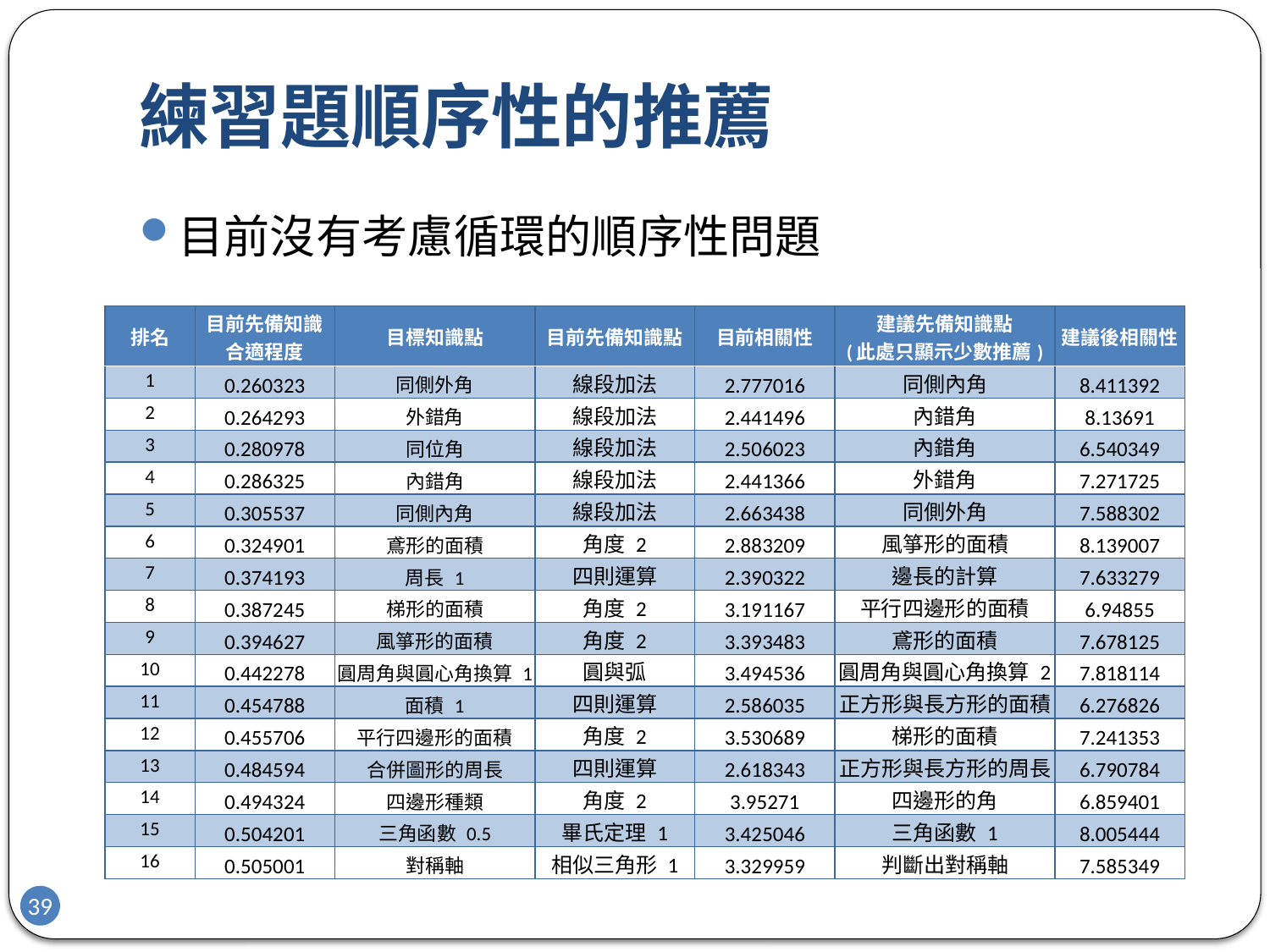

# 練習題順序性的推薦
目前沒有考慮循環的順序性問題
| 排名 | 目前先備知識 合適程度 | 目標知識點 | 目前先備知識點 | 目前相關性 | 建議先備知識點 (此處只顯示少數推薦) | 建議後相關性 |
| --- | --- | --- | --- | --- | --- | --- |
| 1 | 0.260323 | 同側外角 | 線段加法 | 2.777016 | 同側內角 | 8.411392 |
| 2 | 0.264293 | 外錯角 | 線段加法 | 2.441496 | 內錯角 | 8.13691 |
| 3 | 0.280978 | 同位角 | 線段加法 | 2.506023 | 內錯角 | 6.540349 |
| 4 | 0.286325 | 內錯角 | 線段加法 | 2.441366 | 外錯角 | 7.271725 |
| 5 | 0.305537 | 同側內角 | 線段加法 | 2.663438 | 同側外角 | 7.588302 |
| 6 | 0.324901 | 鳶形的面積 | 角度 2 | 2.883209 | 風箏形的面積 | 8.139007 |
| 7 | 0.374193 | 周長 1 | 四則運算 | 2.390322 | 邊長的計算 | 7.633279 |
| 8 | 0.387245 | 梯形的面積 | 角度 2 | 3.191167 | 平行四邊形的面積 | 6.94855 |
| 9 | 0.394627 | 風箏形的面積 | 角度 2 | 3.393483 | 鳶形的面積 | 7.678125 |
| 10 | 0.442278 | 圓周角與圓心角換算 1 | 圓與弧 | 3.494536 | 圓周角與圓心角換算 2 | 7.818114 |
| 11 | 0.454788 | 面積 1 | 四則運算 | 2.586035 | 正方形與長方形的面積 | 6.276826 |
| 12 | 0.455706 | 平行四邊形的面積 | 角度 2 | 3.530689 | 梯形的面積 | 7.241353 |
| 13 | 0.484594 | 合併圖形的周長 | 四則運算 | 2.618343 | 正方形與長方形的周長 | 6.790784 |
| 14 | 0.494324 | 四邊形種類 | 角度 2 | 3.95271 | 四邊形的角 | 6.859401 |
| 15 | 0.504201 | 三角函數 0.5 | 畢氏定理 1 | 3.425046 | 三角函數 1 | 8.005444 |
| 16 | 0.505001 | 對稱軸 | 相似三角形 1 | 3.329959 | 判斷出對稱軸 | 7.585349 |
39